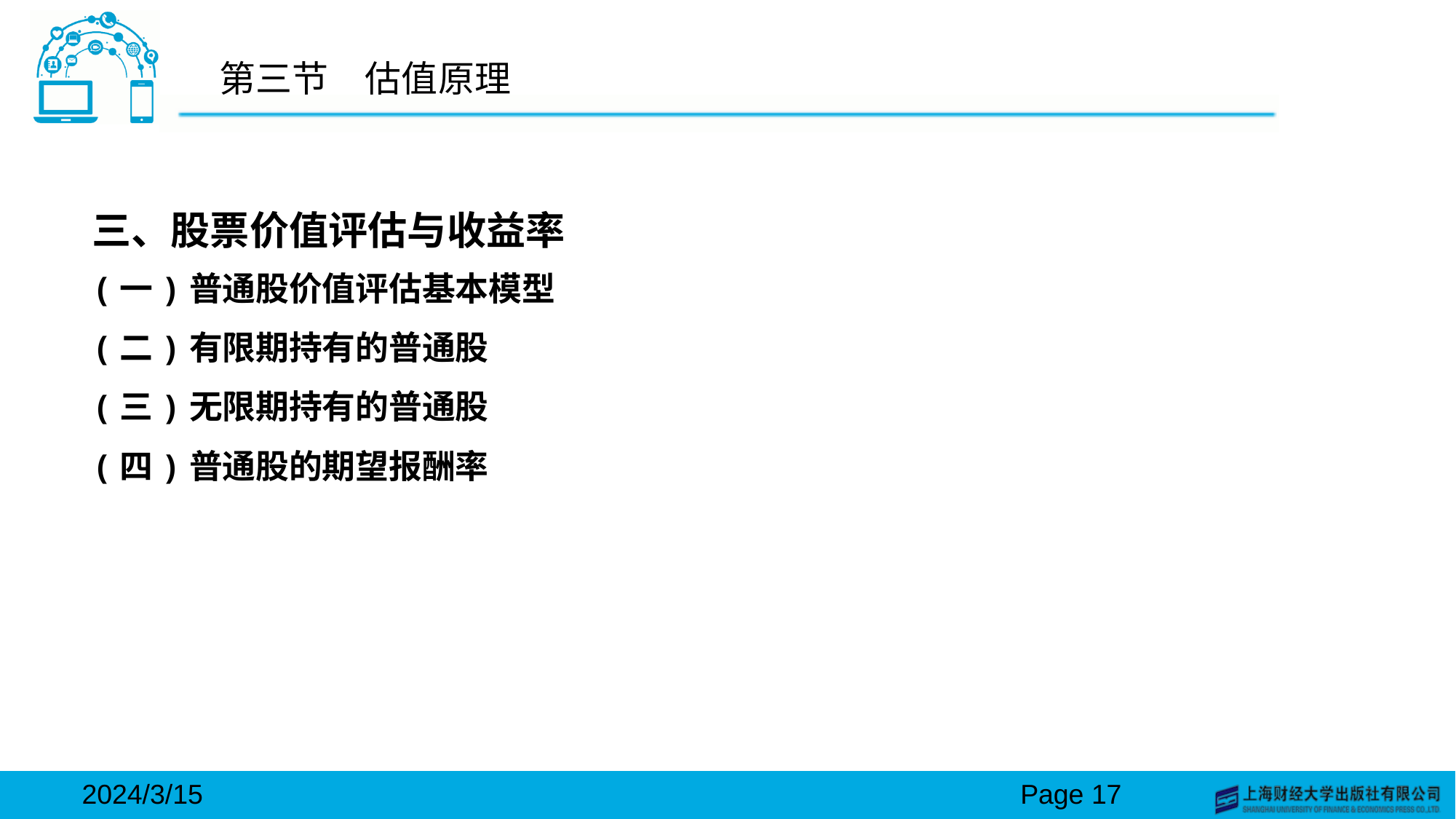

# 第三节　估值原理
三、股票价值评估与收益率
(一)普通股价值评估基本模型
(二)有限期持有的普通股
(三)无限期持有的普通股
(四)普通股的期望报酬率

2024/3/15
Page 17